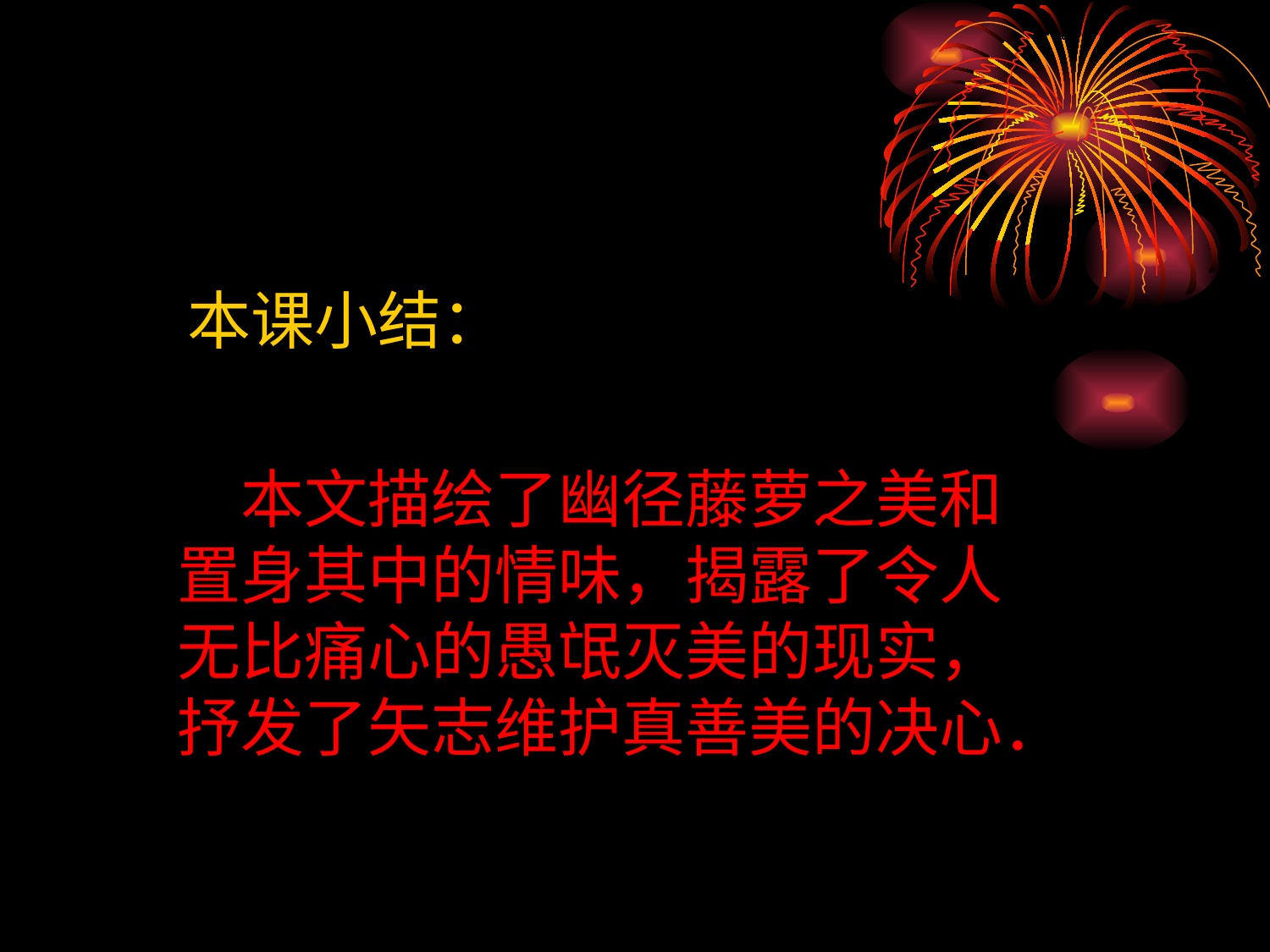

本课小结：
　　本文描绘了幽径藤萝之美和置身其中的情味，揭露了令人无比痛心的愚氓灭美的现实，抒发了矢志维护真善美的决心．